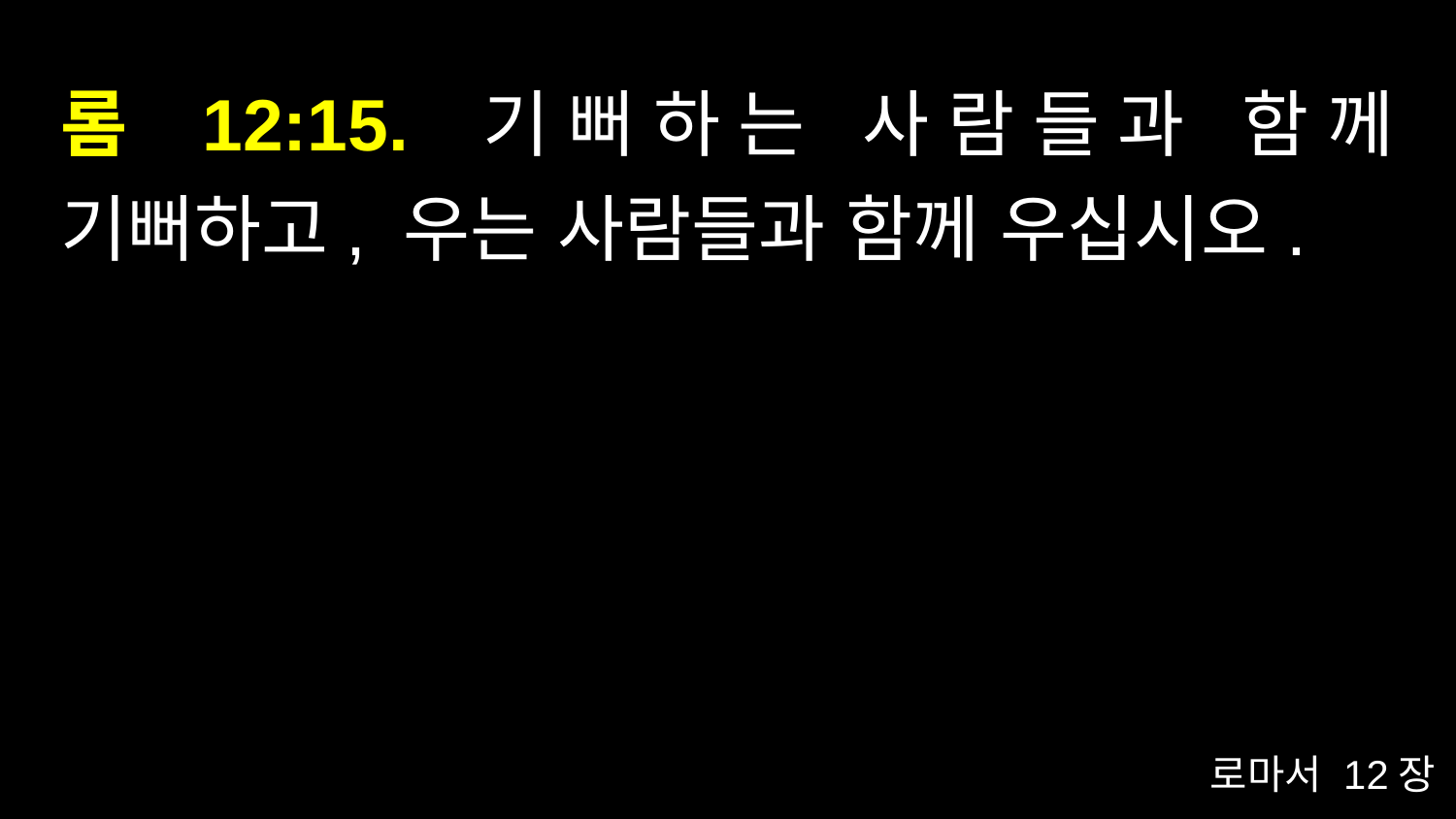

# 롬 12:15. 기뻐하는 사람들과 함께 기뻐하고, 우는 사람들과 함께 우십시오.
로마서 12장